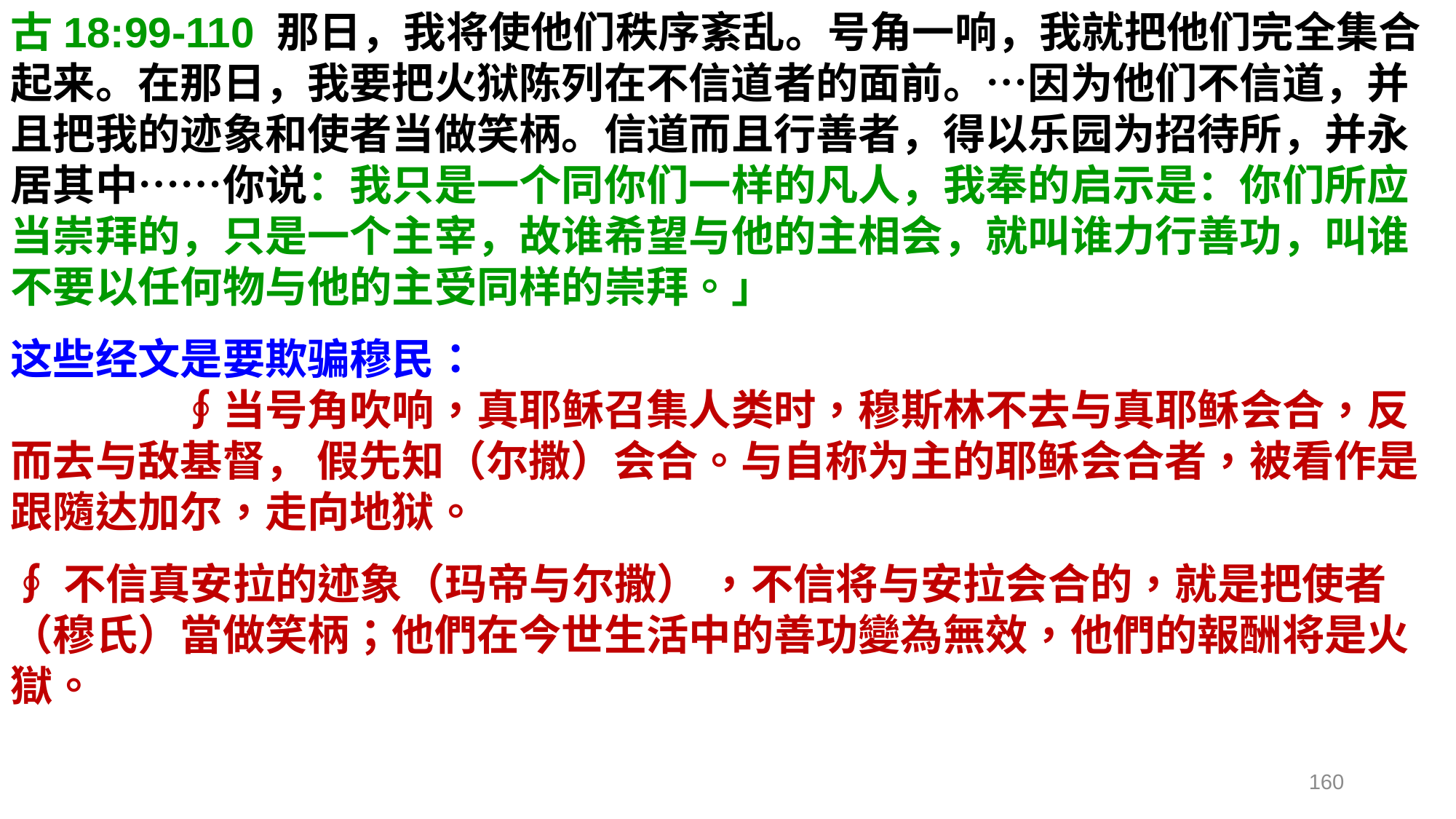

古18:99-110 那日，我将使他们秩序紊乱。号角一响，我就把他们完全集合起来。在那日，我要把火狱陈列在不信道者的面前。…因为他们不信道，并且把我的迹象和使者当做笑柄。信道而且行善者，得以乐园为招待所，并永居其中……你说：我只是一个同你们一样的凡人，我奉的启示是：你们所应当崇拜的，只是一个主宰，故谁希望与他的主相会，就叫谁力行善功，叫谁不要以任何物与他的主受同样的崇拜。」
这些经文是要欺骗穆民：　　　　　　　　　　　　　　　　　　　　　　　　　　∮当号角吹响，真耶稣召集人类时，穆斯林不去与真耶稣会合，反而去与敌基督， 假先知（尔撒）会合。与自称为主的耶稣会合者，被看作是跟隨达加尔，走向地狱。
∮不信真安拉的迹象（玛帝与尔撒） ，不信将与安拉会合的，就是把使者（穆氏）當做笑柄；他們在今世生活中的善功變為無效，他們的報酬将是火獄。
160